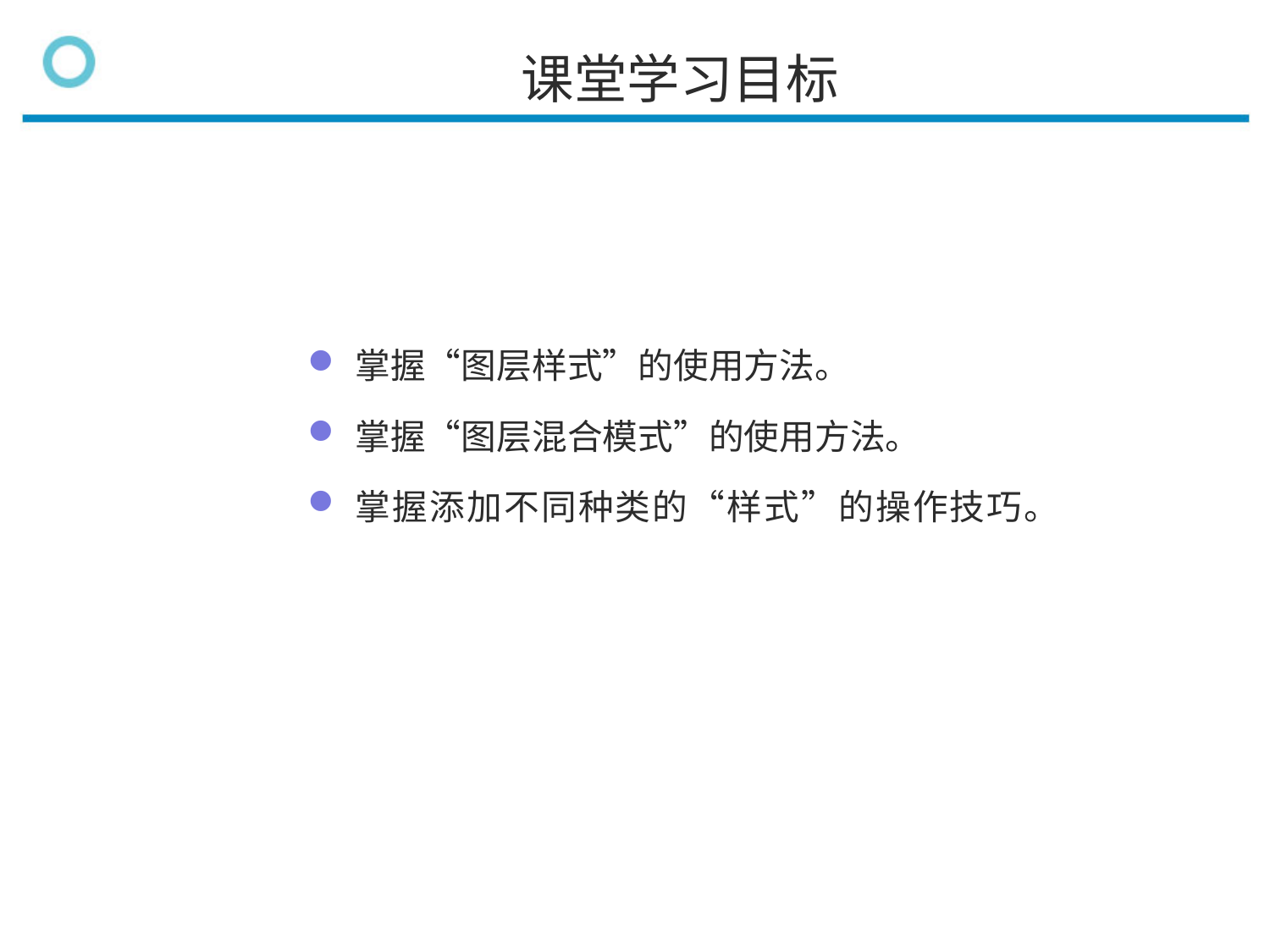

课堂学习目标
掌握“图层样式”的使用方法。
掌握“图层混合模式”的使用方法。
掌握添加不同种类的“样式”的操作技巧。